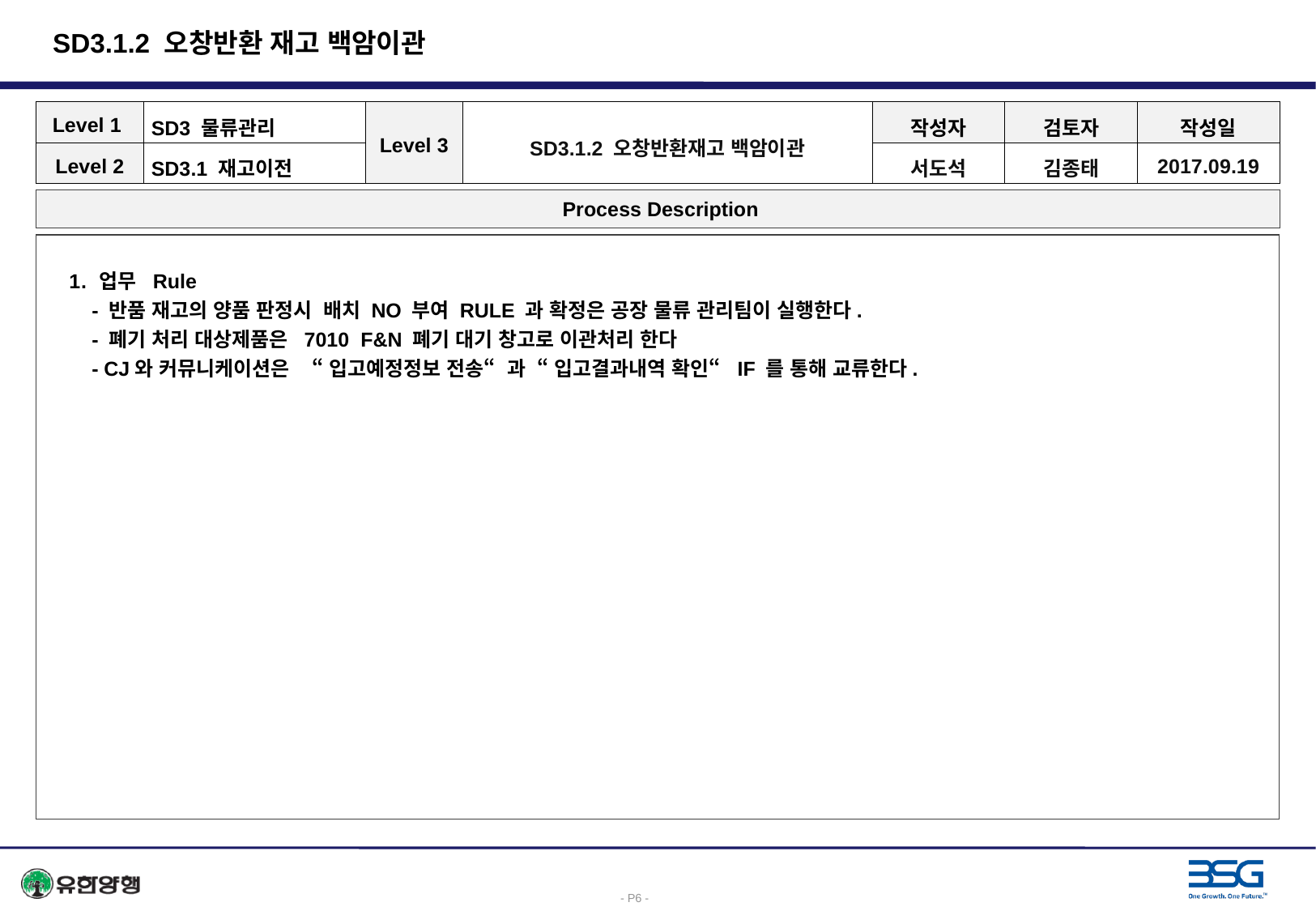

# SD3.1.2 오창반환 재고 백암이관
| Level 1 | SD3 물류관리 | Level 3 | SD3.1.2 오창반환재고 백암이관 | 작성자 | 검토자 | 작성일 |
| --- | --- | --- | --- | --- | --- | --- |
| Level 2 | SD3.1 재고이전 |  |  | 서도석 | 김종태 | 2017.09.19 |
 Process Description
업무  Rule
    - 반품 재고의 양품 판정시  배치 NO 부여 RULE 과 확정은 공장 물류 관리팀이 실행한다.
    - 폐기 처리 대상제품은  7010  F&N 폐기 대기 창고로 이관처리 한다
    - CJ와 커뮤니케이션은    “ 입고예정정보 전송“  과  “ 입고결과내역 확인“  IF 를 통해 교류한다.